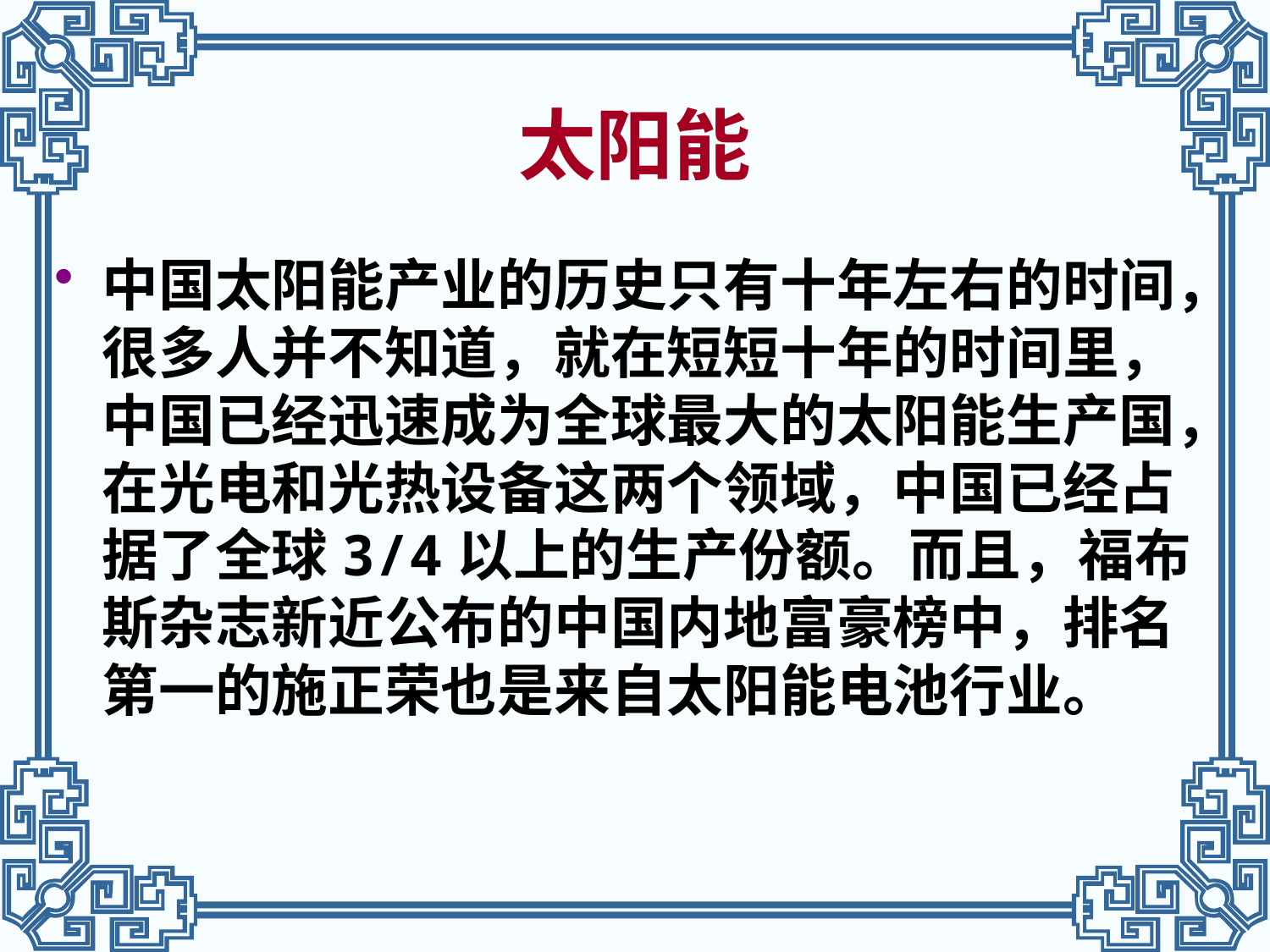

# 太阳能
中国太阳能产业的历史只有十年左右的时间，很多人并不知道，就在短短十年的时间里，中国已经迅速成为全球最大的太阳能生产国，在光电和光热设备这两个领域，中国已经占据了全球3/4以上的生产份额。而且，福布斯杂志新近公布的中国内地富豪榜中，排名第一的施正荣也是来自太阳能电池行业。